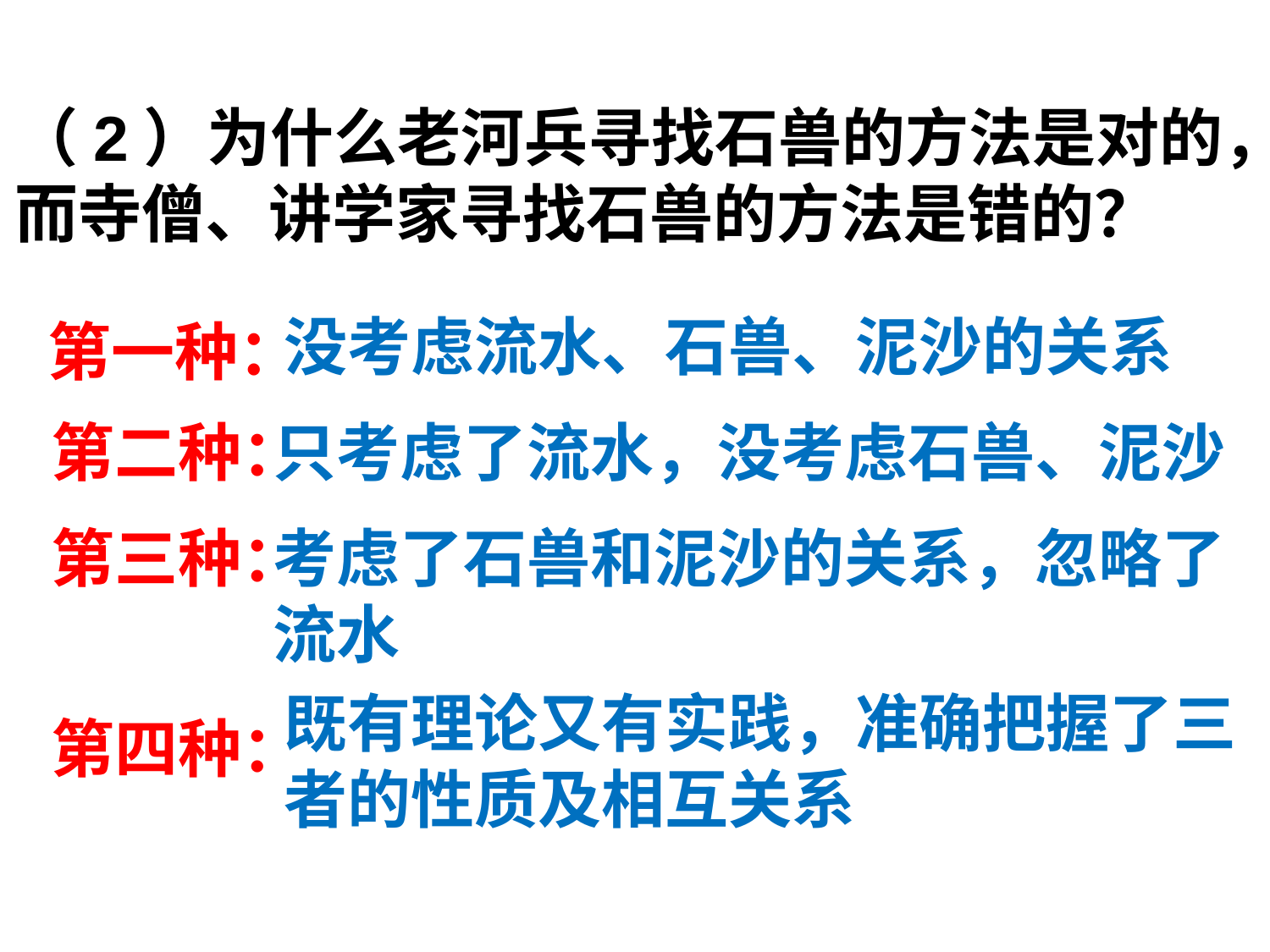

（2）为什么老河兵寻找石兽的方法是对的，而寺僧、讲学家寻找石兽的方法是错的？
没考虑流水、石兽、泥沙的关系
第一种：
第二种：
只考虑了流水，没考虑石兽、泥沙
第三种：
考虑了石兽和泥沙的关系，忽略了流水

既有理论又有实践，准确把握了三者的性质及相互关系
第四种：